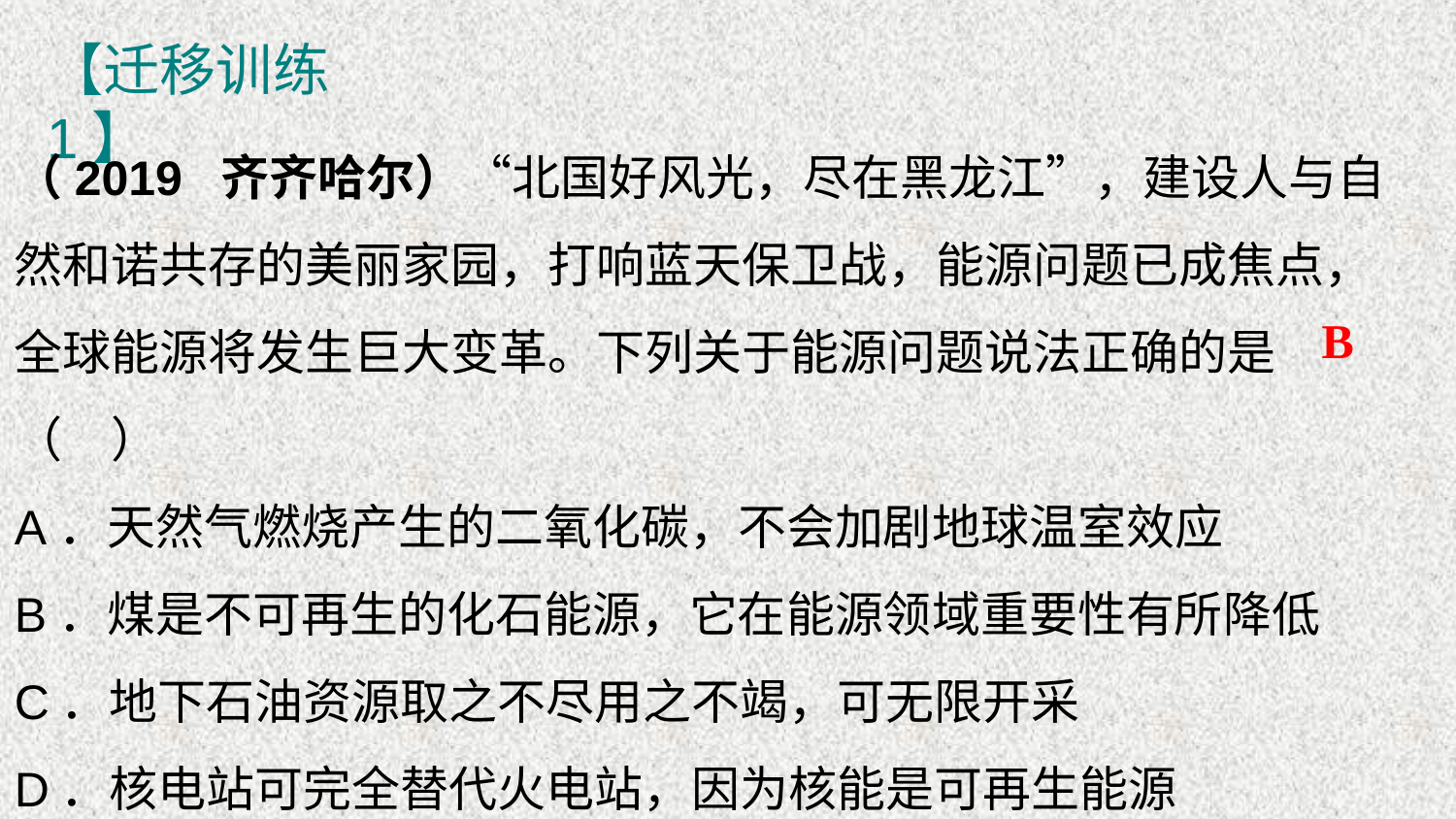

【迁移训练1】
（2019  齐齐哈尔）“北国好风光，尽在黑龙江”，建设人与自然和诺共存的美丽家园，打响蓝天保卫战，能源问题已成焦点，全球能源将发生巨大变革。下列关于能源问题说法正确的是（　）
A．天然气燃烧产生的二氧化碳，不会加剧地球温室效应
B．煤是不可再生的化石能源，它在能源领域重要性有所降低
C．地下石油资源取之不尽用之不竭，可无限开采
D．核电站可完全替代火电站，因为核能是可再生能源
B